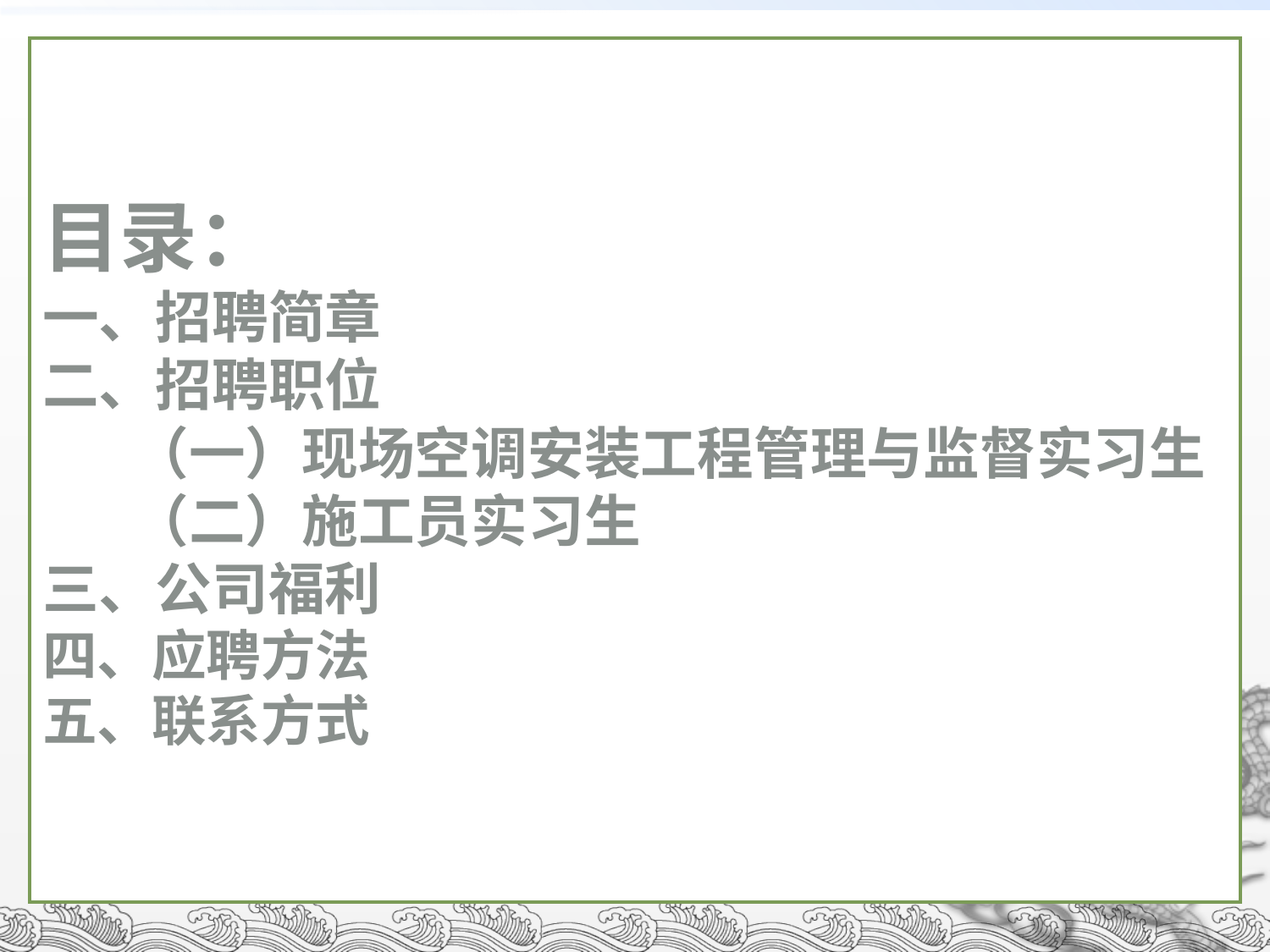

# 目录： 一、招聘简章 二、招聘职位 （一）现场空调安装工程管理与监督实习生 （二）施工员实习生 三、公司福利 四、应聘方法 五、联系方式